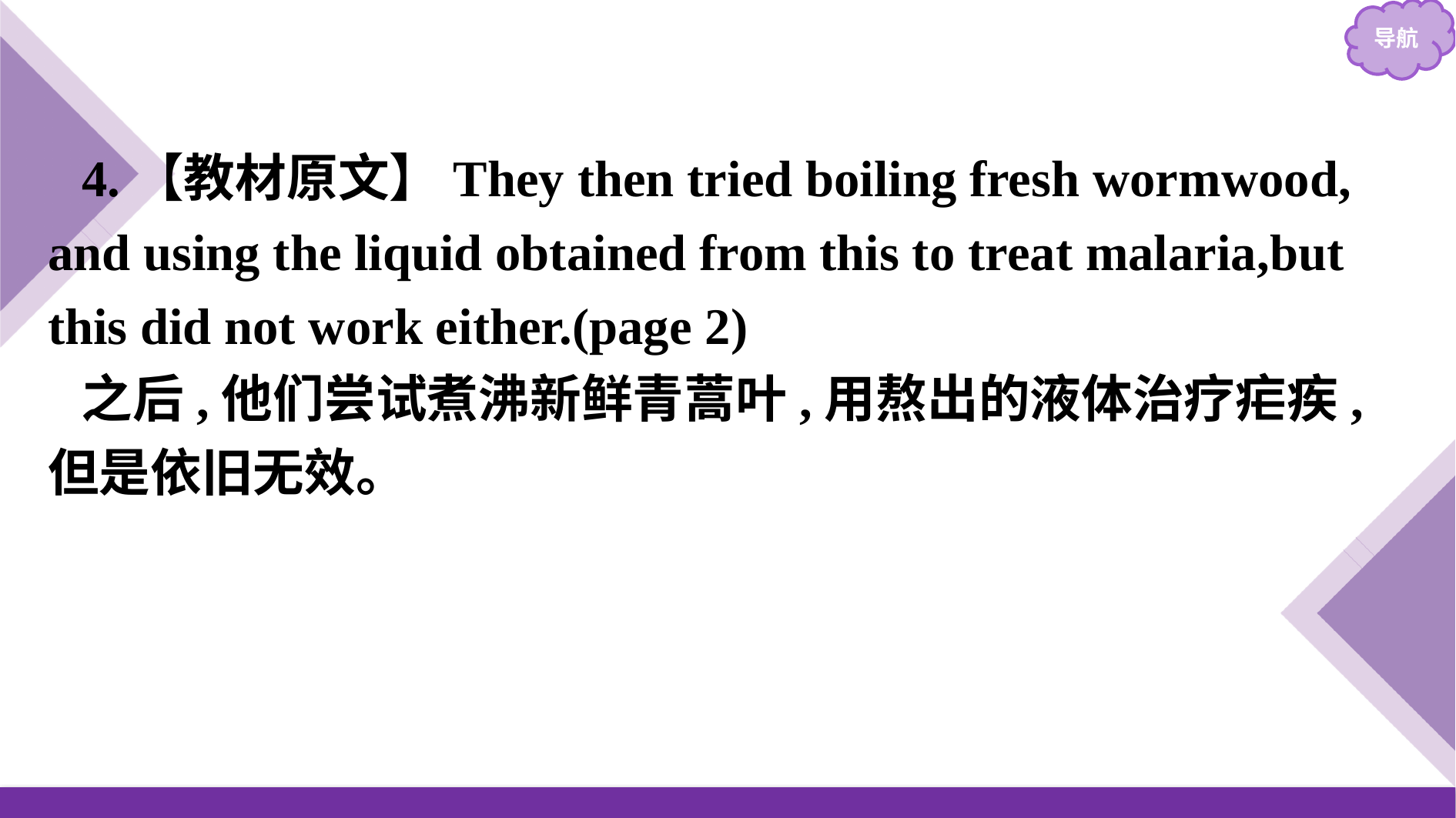

4.【教材原文】They then tried boiling fresh wormwood, and using the liquid obtained from this to treat malaria,but this did not work either.(page 2)
之后,他们尝试煮沸新鲜青蒿叶,用熬出的液体治疗疟疾,但是依旧无效。